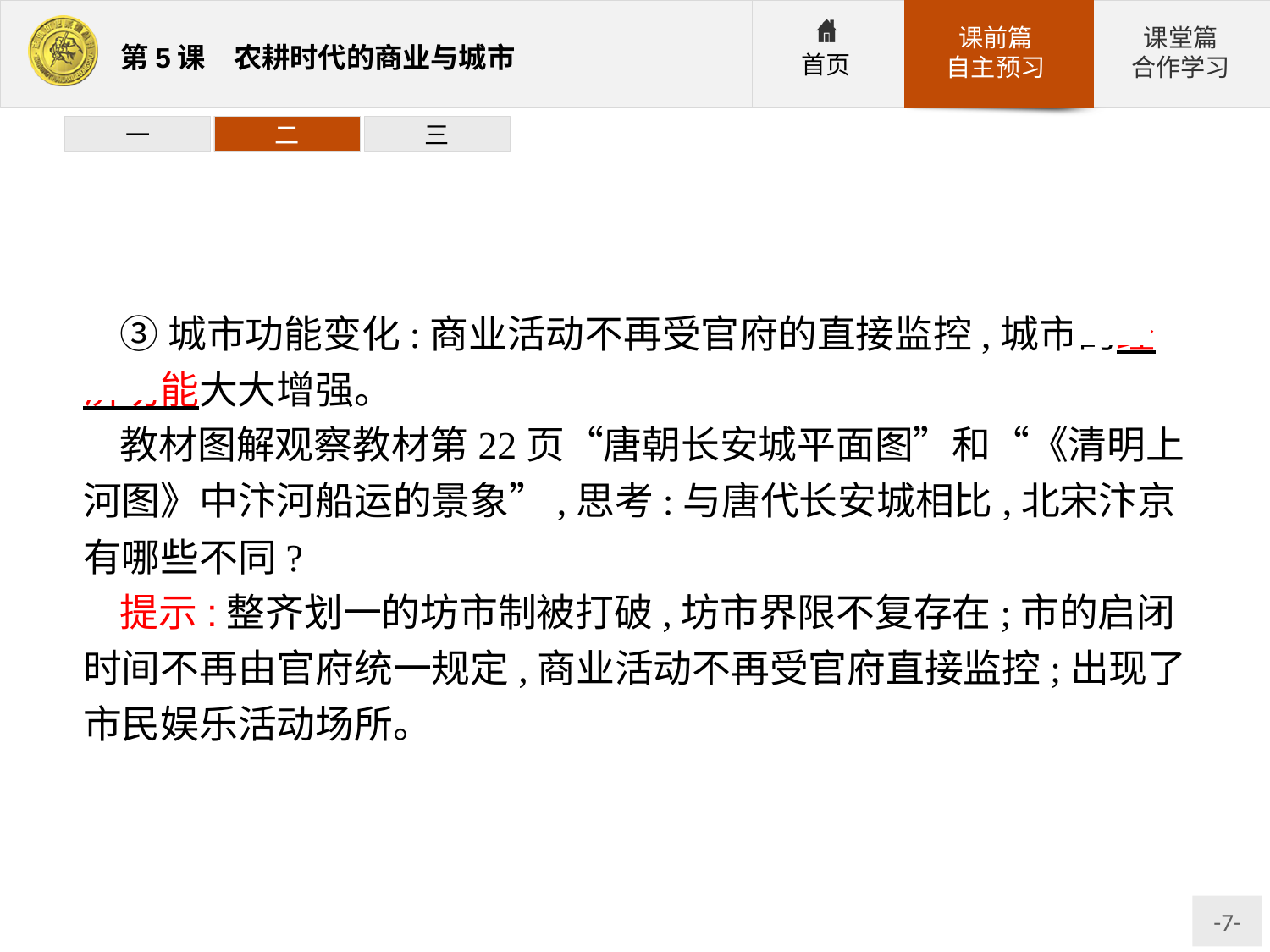

一
二
三
③城市功能变化:商业活动不再受官府的直接监控,城市的经济功能大大增强。
教材图解观察教材第22页“唐朝长安城平面图”和“《清明上河图》中汴河船运的景象”,思考:与唐代长安城相比,北宋汴京有哪些不同?
提示:整齐划一的坊市制被打破,坊市界限不复存在;市的启闭时间不再由官府统一规定,商业活动不再受官府直接监控;出现了市民娱乐活动场所。